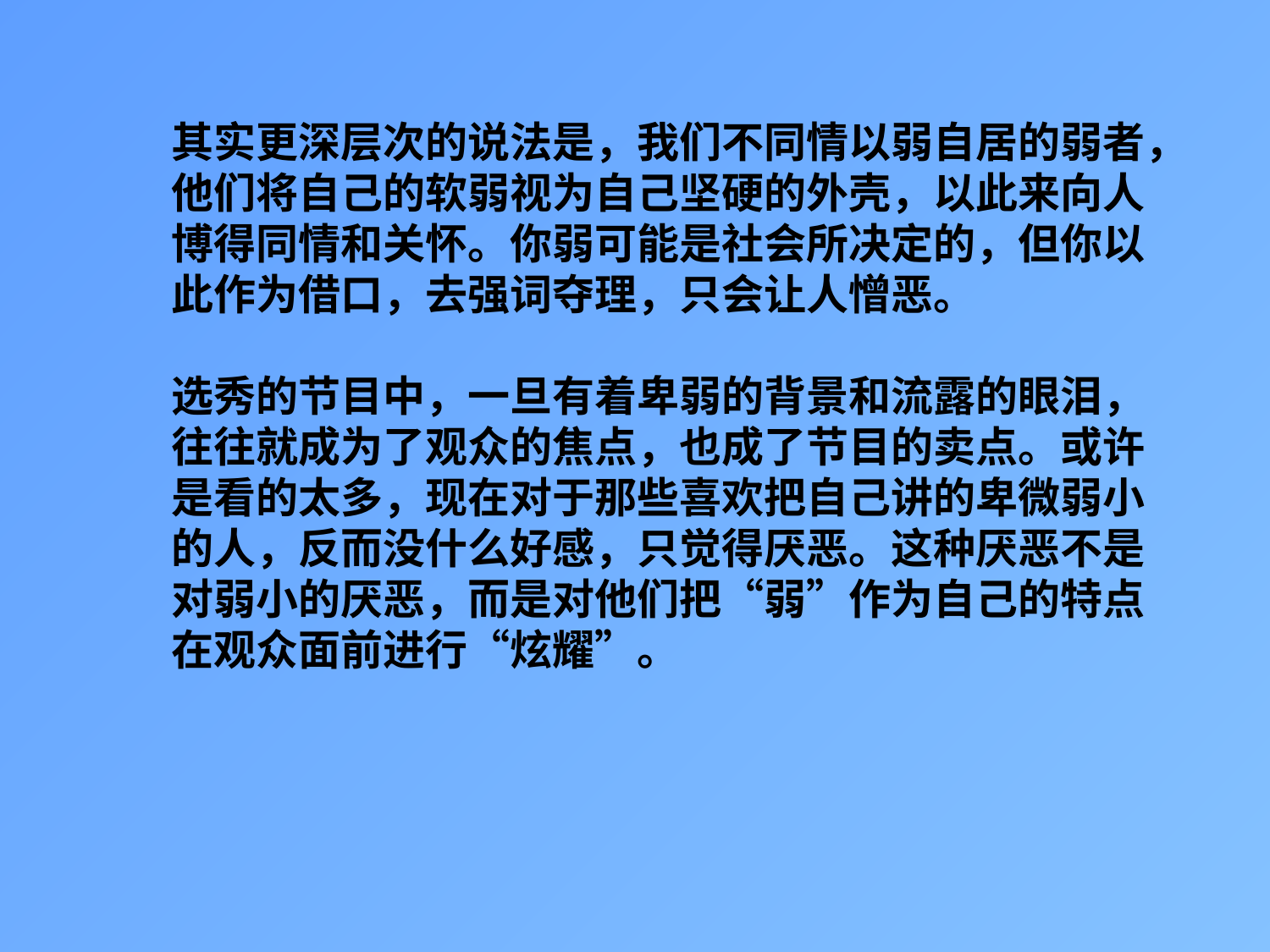

其实更深层次的说法是，我们不同情以弱自居的弱者，他们将自己的软弱视为自己坚硬的外壳，以此来向人博得同情和关怀。你弱可能是社会所决定的，但你以此作为借口，去强词夺理，只会让人憎恶。

选秀的节目中，一旦有着卑弱的背景和流露的眼泪，往往就成为了观众的焦点，也成了节目的卖点。或许是看的太多，现在对于那些喜欢把自己讲的卑微弱小的人，反而没什么好感，只觉得厌恶。这种厌恶不是对弱小的厌恶，而是对他们把“弱”作为自己的特点在观众面前进行“炫耀”。